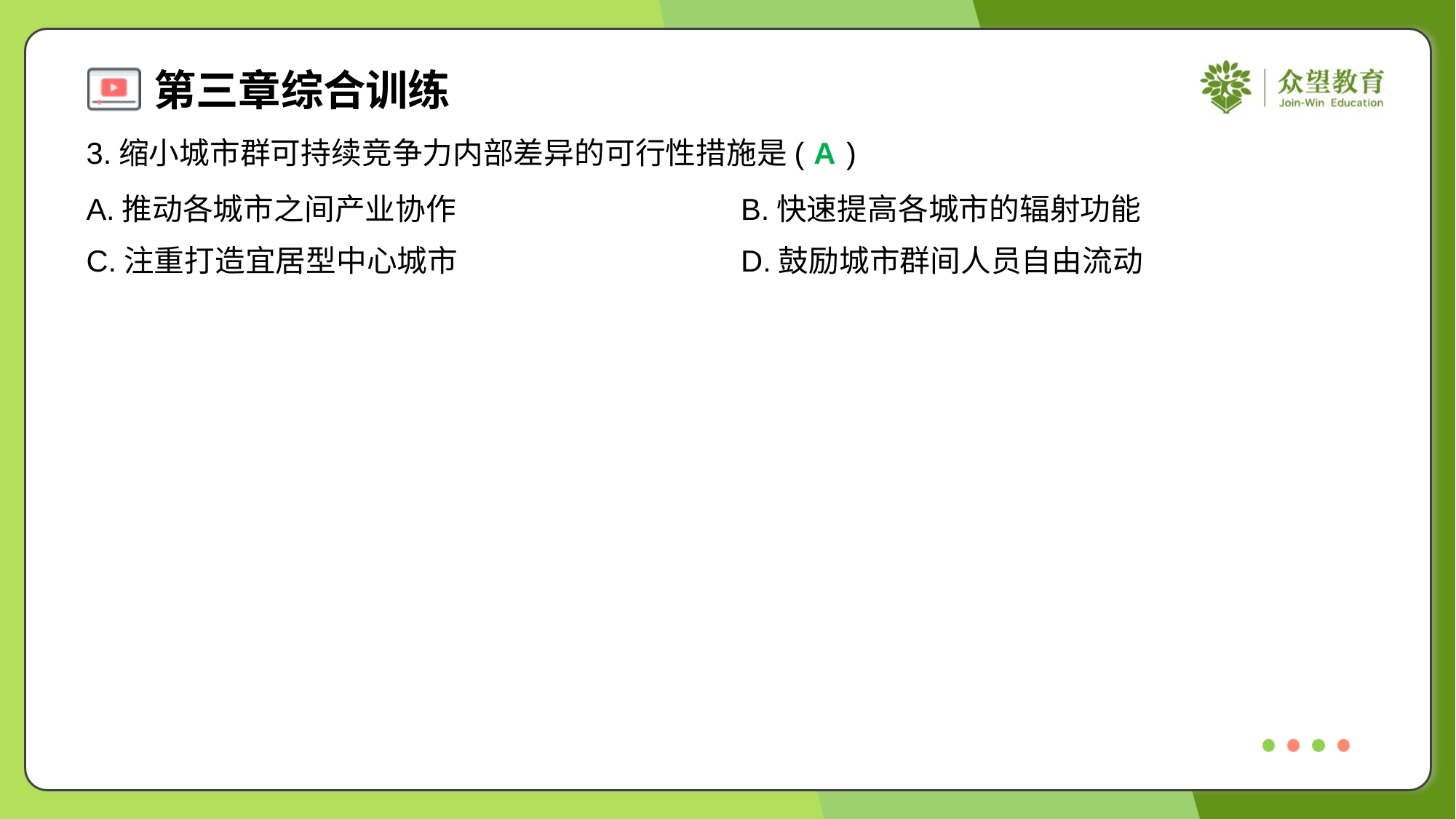

3.缩小城市群可持续竞争力内部差异的可行性措施是(     )
A
A.推动各城市之间产业协作	B.快速提高各城市的辐射功能
C.注重打造宜居型中心城市	D.鼓励城市群间人员自由流动